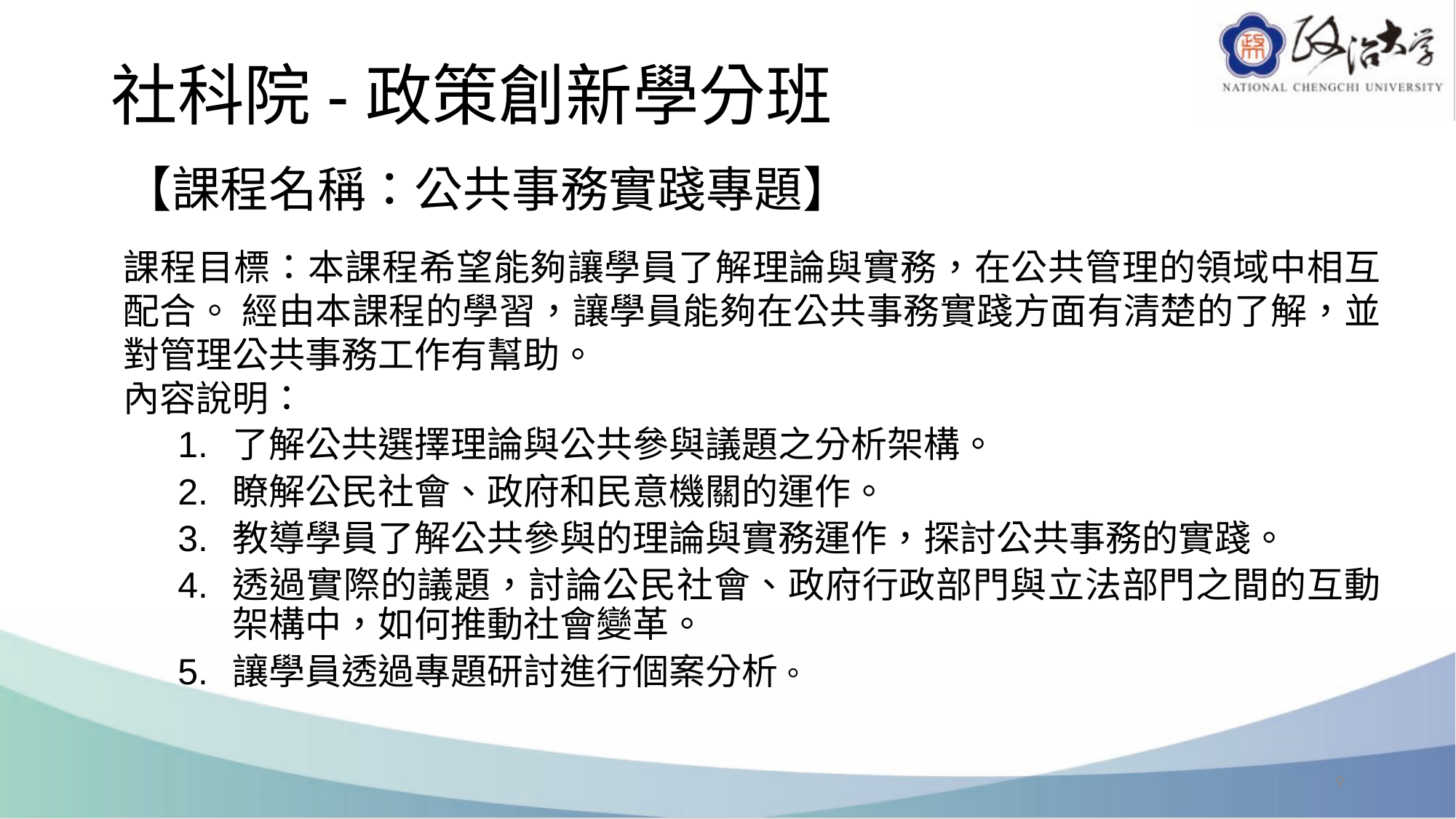

# 社科院-政策創新學分班
【課程名稱：公共事務實踐專題】
課程目標：本課程希望能夠讓學員了解理論與實務，在公共管理的領域中相互配合。 經由本課程的學習，讓學員能夠在公共事務實踐方面有清楚的了解，並對管理公共事務工作有幫助。
內容說明：
了解公共選擇理論與公共參與議題之分析架構。
瞭解公民社會、政府和民意機關的運作。
教導學員了解公共參與的理論與實務運作，探討公共事務的實踐。
透過實際的議題，討論公民社會、政府行政部門與立法部門之間的互動架構中，如何推動社會變革。
讓學員透過專題研討進行個案分析。

9